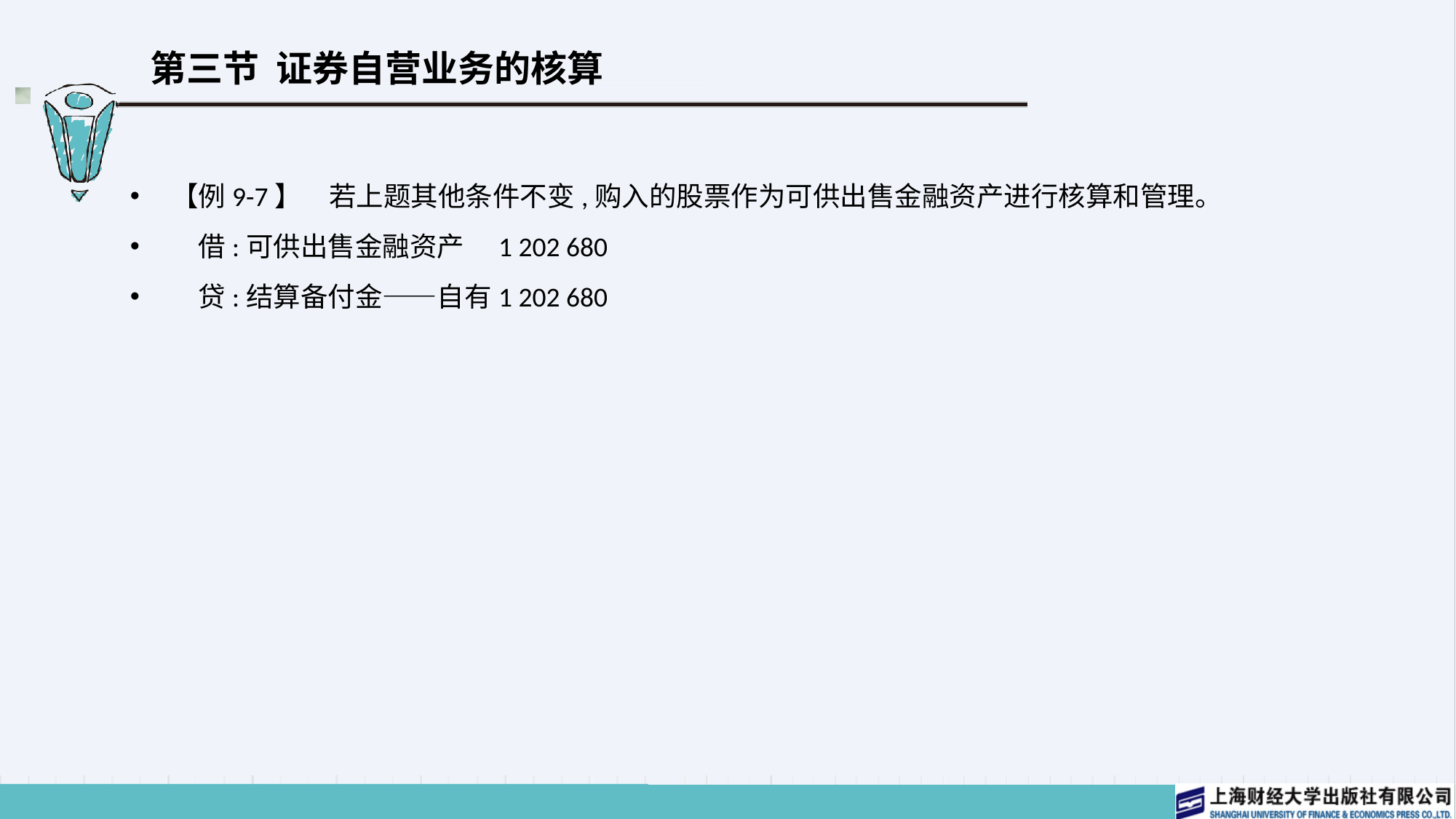

# 第三节  证券自营业务的核算
【例9-7】　若上题其他条件不变,购入的股票作为可供出售金融资产进行核算和管理。
　借:可供出售金融资产	1 202 680
　贷:结算备付金——自有	1 202 680